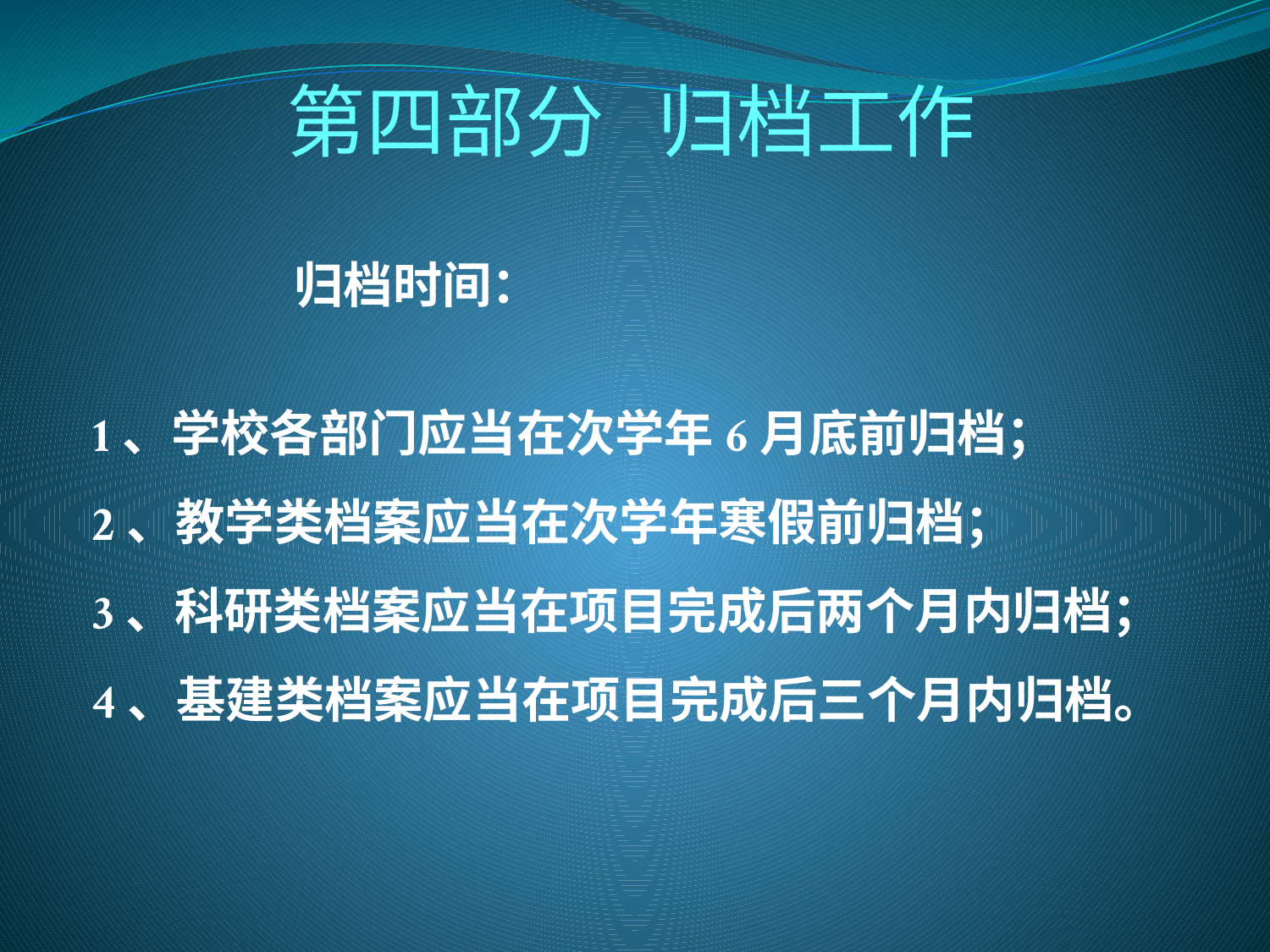

第四部分   归档工作
                 归档时间：

1、学校各部门应当在次学年6月底前归档；
2、教学类档案应当在次学年寒假前归档；
3、科研类档案应当在项目完成后两个月内归档；
4、基建类档案应当在项目完成后三个月内归档。